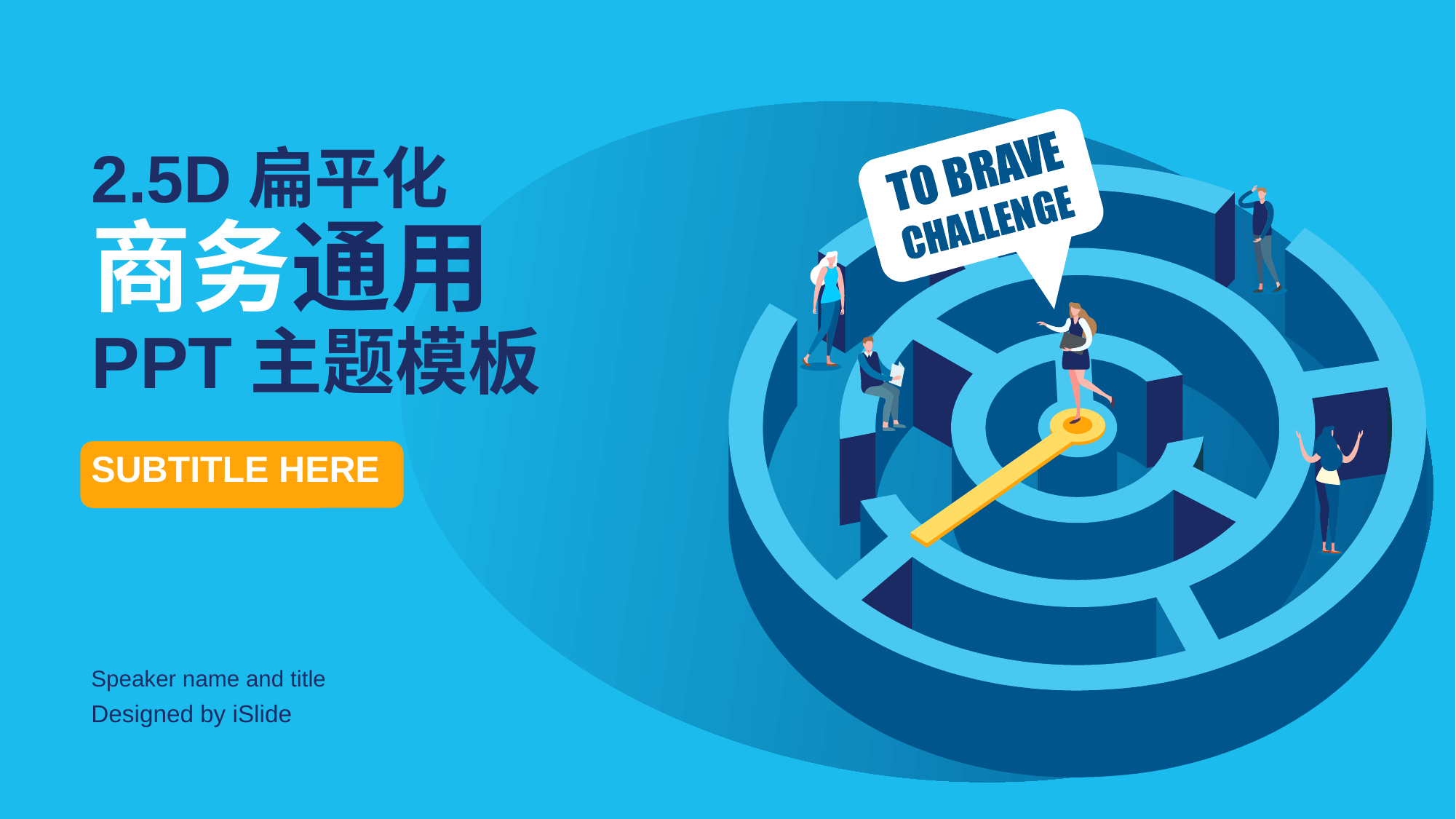

# 2.5D扁平化 商务通用 PPT主题模板

SUBTITLE HERE
Speaker name and title
Designed by iSlide